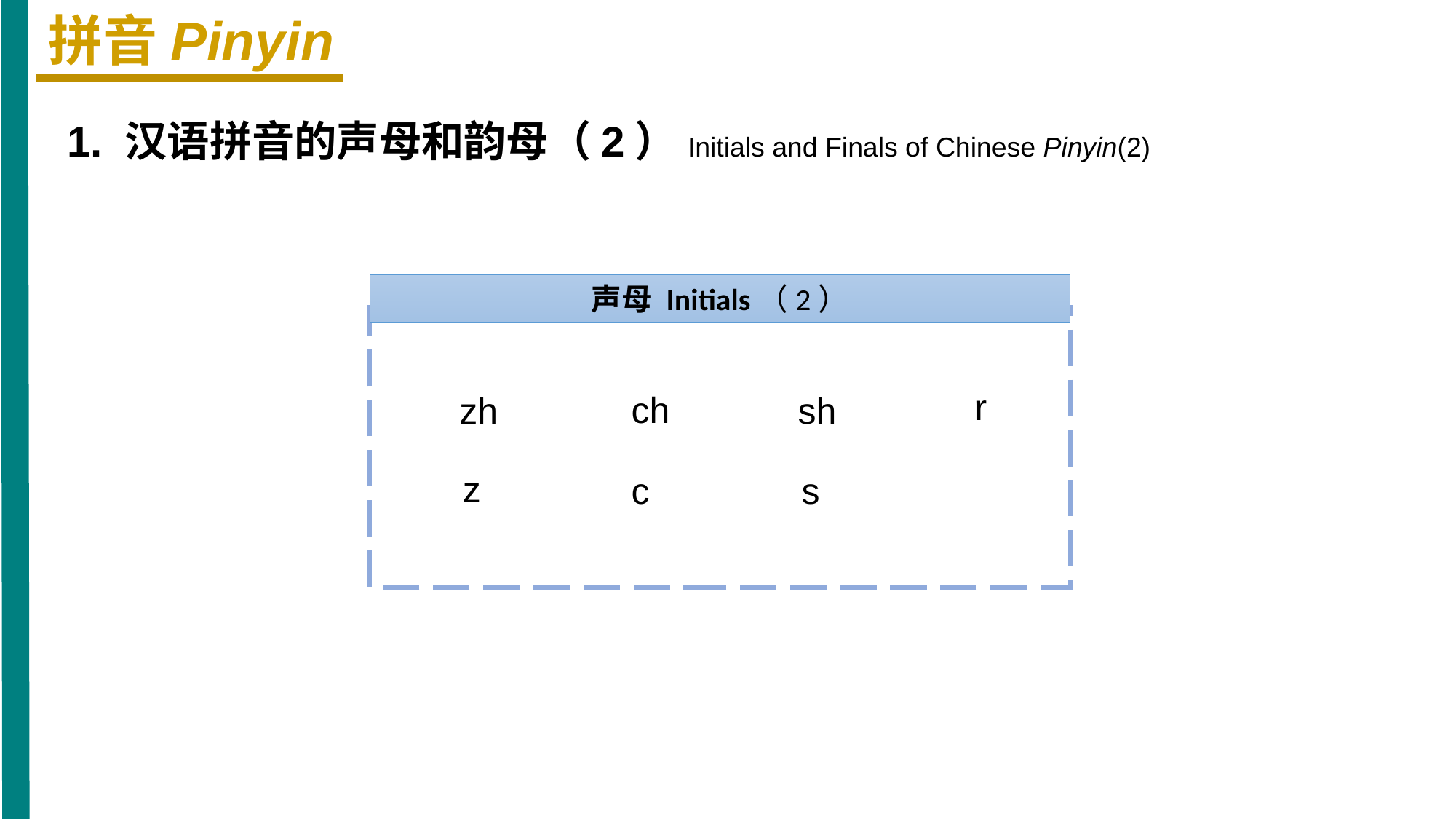

拼音Pinyin
1. 汉语拼音的声母和韵母（2）Initials and Finals of Chinese Pinyin(2)
声母 Initials（2）

r
ch
zh
sh
z
c
s